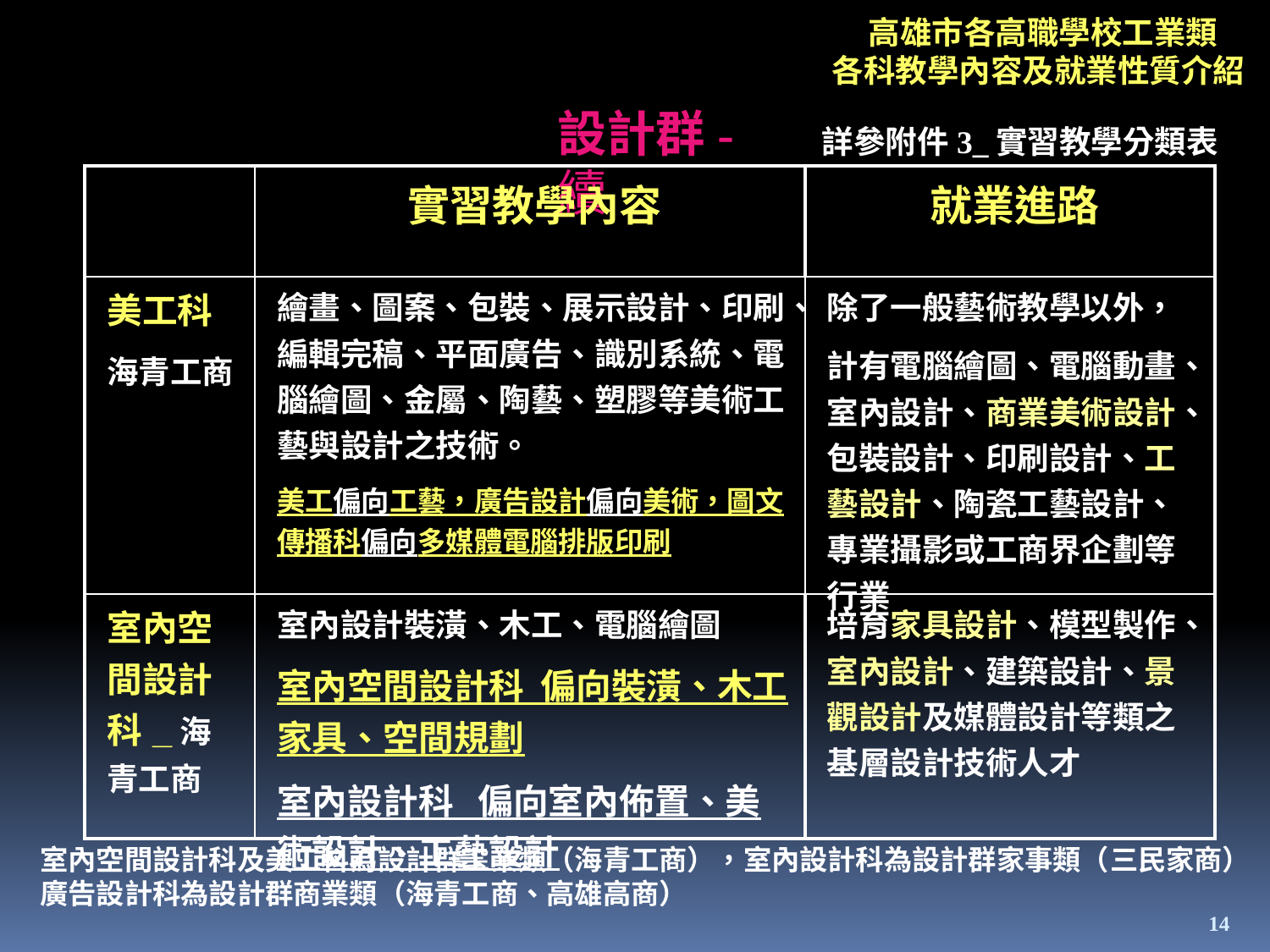

高雄市各高職學校工業類
各科教學內容及就業性質介紹
設計群-續
詳參附件3_實習教學分類表
|  | 實習教學內容 | 就業進路 |
| --- | --- | --- |
| 美工科 海青工商 | 繪畫、圖案、包裝、展示設計、印刷、編輯完稿、平面廣告、識別系統、電腦繪圖、金屬、陶藝、塑膠等美術工藝與設計之技術。 美工偏向工藝，廣告設計偏向美術，圖文傳播科偏向多媒體電腦排版印刷 | 除了一般藝術教學以外， 計有電腦繪圖、電腦動畫、室內設計、商業美術設計、包裝設計、印刷設計、工藝設計、陶瓷工藝設計、專業攝影或工商界企劃等行業 |
| 室內空間設計科\_海青工商 | 室內設計裝潢、木工、電腦繪圖 室內空間設計科 偏向裝潢、木工家具、空間規劃 室內設計科 偏向室內佈置、美術設計、工藝設計 | 培育家具設計、模型製作、室內設計、建築設計、景觀設計及媒體設計等類之基層設計技術人才 |
室內空間設計科及美工科為設計群工業類（海青工商），室內設計科為設計群家事類（三民家商）
廣告設計科為設計群商業類（海青工商、高雄高商）
14